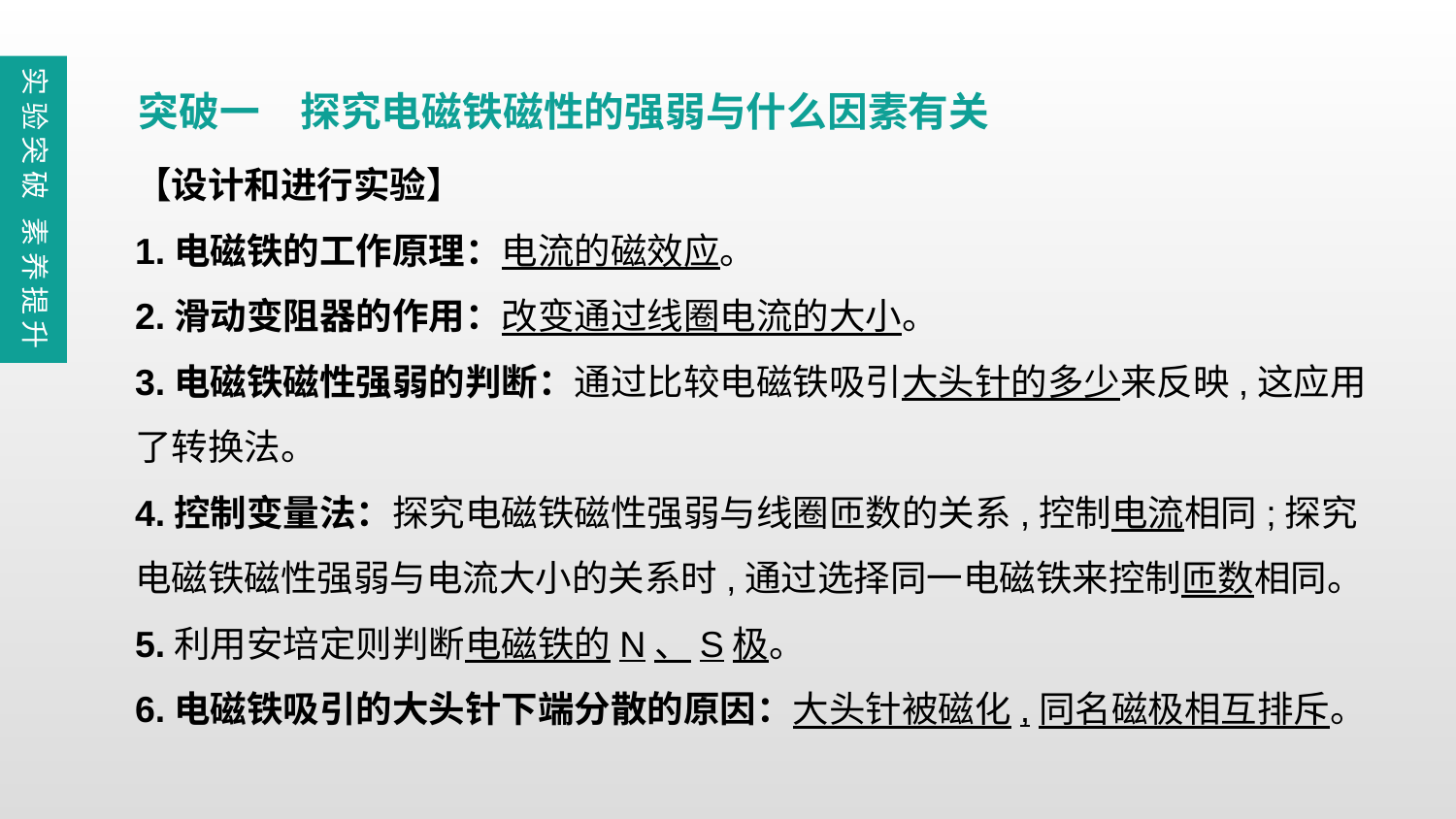

实验突破 素养提升
突破一　探究电磁铁磁性的强弱与什么因素有关
【设计和进行实验】
1.电磁铁的工作原理：电流的磁效应。
2.滑动变阻器的作用：改变通过线圈电流的大小。
3.电磁铁磁性强弱的判断：通过比较电磁铁吸引大头针的多少来反映,这应用了转换法。
4.控制变量法：探究电磁铁磁性强弱与线圈匝数的关系,控制电流相同;探究电磁铁磁性强弱与电流大小的关系时,通过选择同一电磁铁来控制匝数相同。
5.利用安培定则判断电磁铁的N、S极。
6.电磁铁吸引的大头针下端分散的原因：大头针被磁化,同名磁极相互排斥。